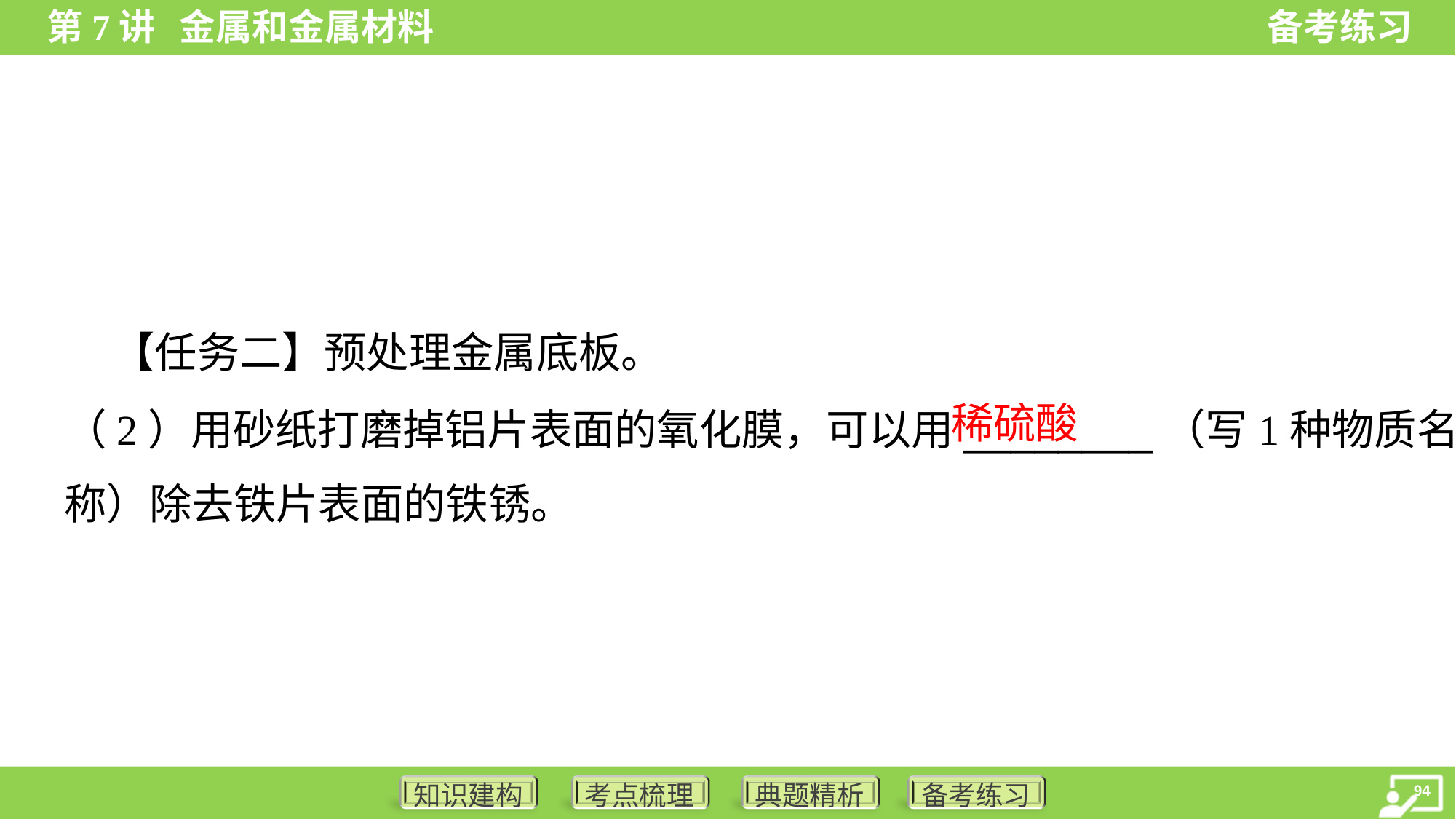

【任务二】预处理金属底板。
（2）用砂纸打磨掉铝片表面的氧化膜，可以用________（写1种物质名
称）除去铁片表面的铁锈。
稀硫酸